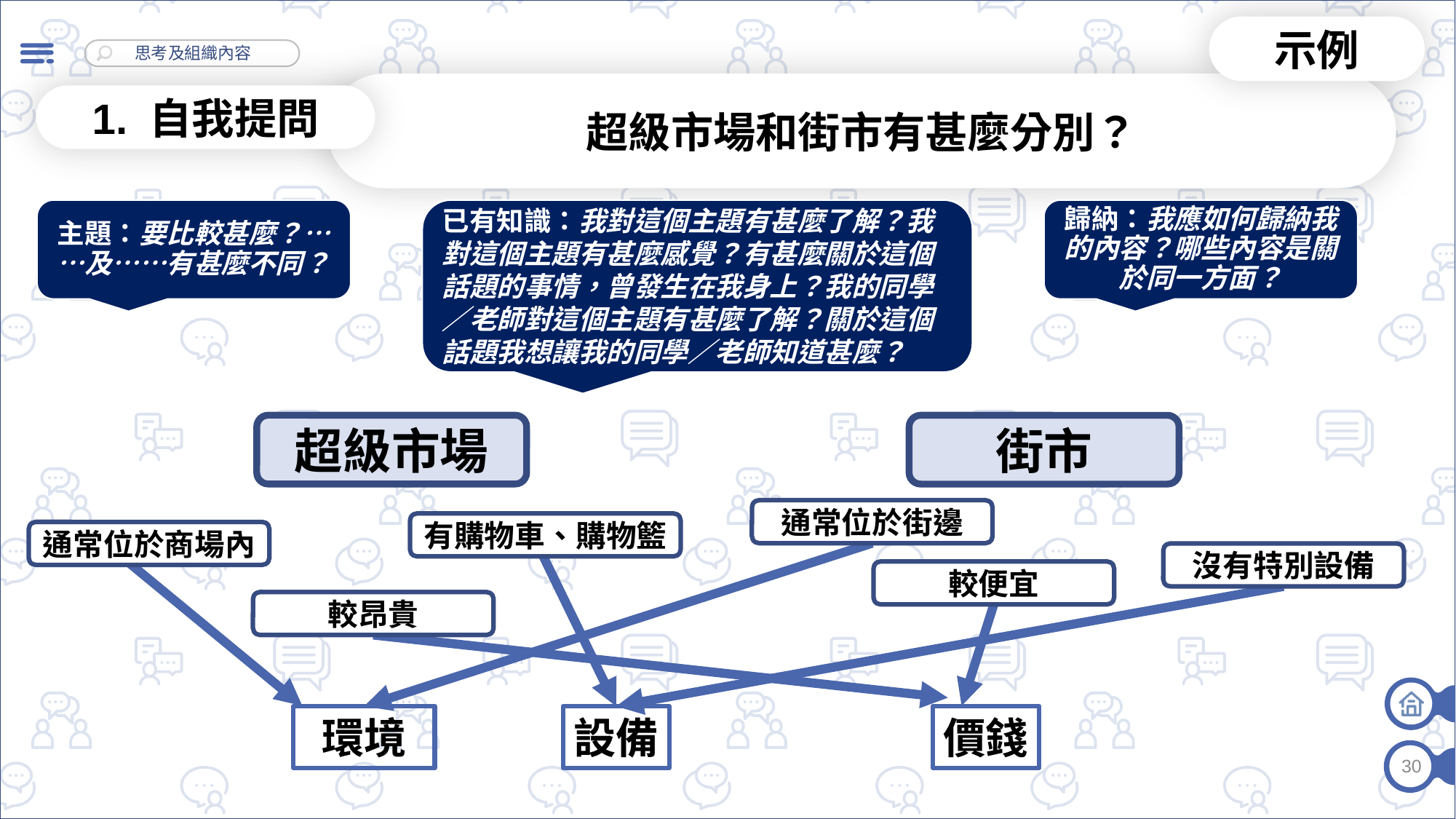

示例
超級市場和街市有甚麼分別？
1. 自我提問
已有知識：我對這個主題有甚麼了解？我對這個主題有甚麼感覺？有甚麼關於這個話題的事情，曾發生在我身上？我的同學／老師對這個主題有甚麼了解？關於這個話題我想讓我的同學／老師知道甚麼？
主題：要比較甚麼？……及……有甚麼不同？
歸納：我應如何歸納我的內容？哪些內容是關於同一方面？

超級市場

街市
通常位於街邊
有購物車、購物籃
通常位於商場內
沒有特別設備
較便宜
較昂貴
環境
設備
價錢
30